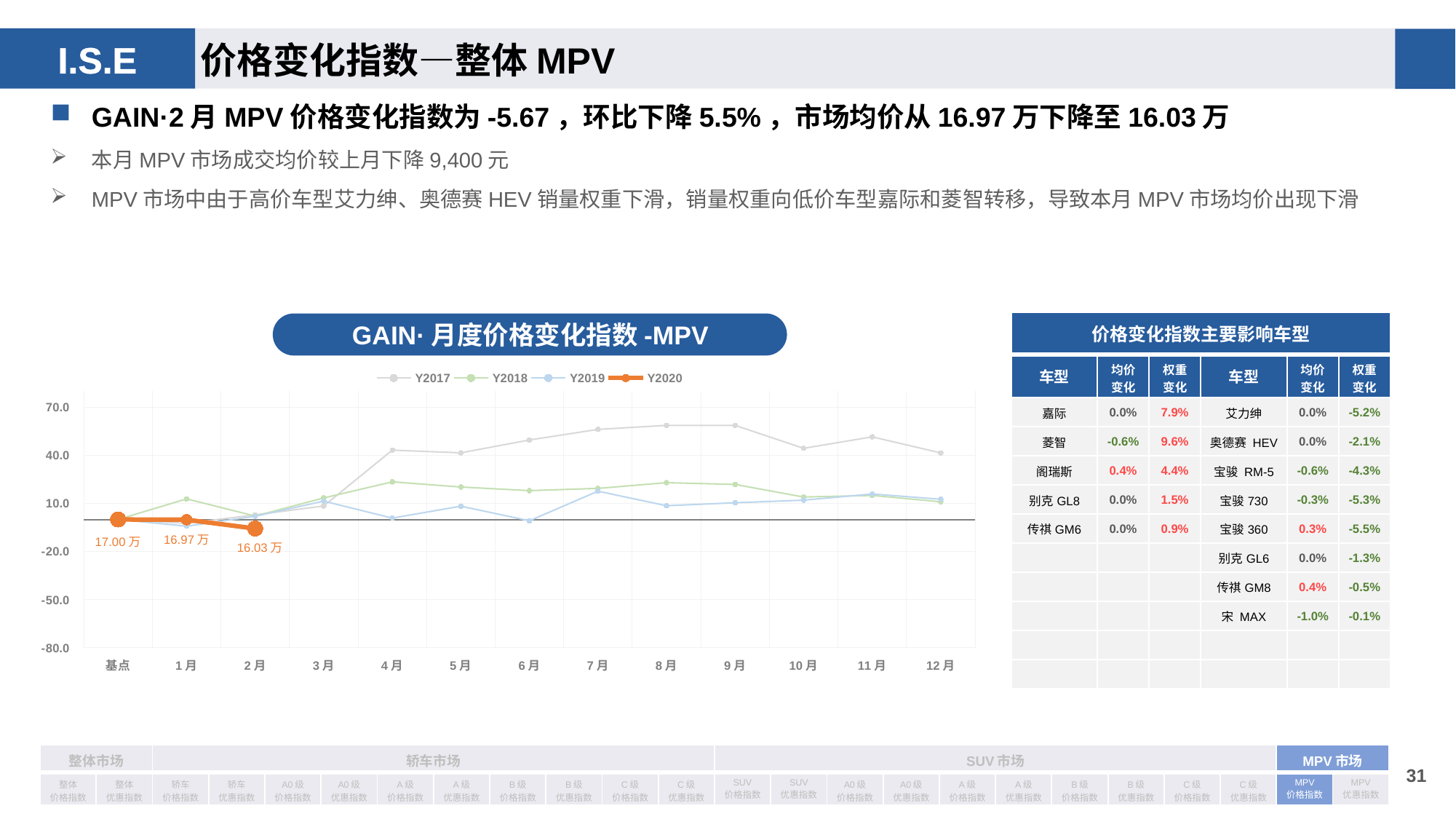

价格变化指数—整体MPV
GAIN·2月MPV价格变化指数为-5.67，环比下降5.5%，市场均价从16.97万下降至16.03万
本月MPV市场成交均价较上月下降9,400元
MPV市场中由于高价车型艾力绅、奥德赛HEV销量权重下滑，销量权重向低价车型嘉际和菱智转移，导致本月MPV市场均价出现下滑
| 价格变化指数主要影响车型 |  |  |  |  |  |
| --- | --- | --- | --- | --- | --- |
| 车型 | 均价 变化 | 权重 变化 | 车型 | 均价 变化 | 权重变化 |
| 嘉际 | 0.0% | 7.9% | 艾力绅 | 0.0% | -5.2% |
| 菱智 | -0.6% | 9.6% | 奥德赛 HEV | 0.0% | -2.1% |
| 阁瑞斯 | 0.4% | 4.4% | 宝骏 RM-5 | -0.6% | -4.3% |
| 别克GL8 | 0.0% | 1.5% | 宝骏730 | -0.3% | -5.3% |
| 传祺GM6 | 0.0% | 0.9% | 宝骏360 | 0.3% | -5.5% |
|  |  |  | 别克GL6 | 0.0% | -1.3% |
|  |  |  | 传祺GM8 | 0.4% | -0.5% |
|  |  |  | 宋 MAX | -1.0% | -0.1% |
|  |  |  |  |  |  |
|  |  |  |  |  |  |
GAIN·月度价格变化指数-MPV

### Chart

| Category | Y2017 | Y2018 | Y2019 | Y2020 |
|---|---|---|---|---|
| 基点 | 0.0 | 0.0 | 0.0 | 0.0 |
| 1月 | -2.47 | 12.84 | -4.17 | -0.13 |
| 2月 | 2.9 | 2.11 | 2.01 | -5.67 |
| 3月 | 8.41 | 13.43 | 11.44 | None |
| 4月 | 43.24 | 23.46 | 0.87 | None |
| 5月 | 41.54 | 20.24 | 8.27 | None |
| 6月 | 49.55 | 17.98 | -0.81 | None |
| 7月 | 56.17 | 19.37 | 17.63 | None |
| 8月 | 58.68 | 22.94 | 8.57 | None |
| 9月 | 58.68 | 21.85 | 10.43 | None |
| 10月 | 44.35 | 14.0 | 12.04 | None |
| 11月 | 51.51 | 14.98 | 15.89 | None |
| 12月 | 41.49 | 11.03 | 12.61 | None |
| 整体市场 |  | 轿车市场 |  |  |  |  |  |  |  |  |  | SUV市场 |  |  |  |  |  |  |  |  |  | MPV市场 |  |
| --- | --- | --- | --- | --- | --- | --- | --- | --- | --- | --- | --- | --- | --- | --- | --- | --- | --- | --- | --- | --- | --- | --- | --- |
| 整体 价格指数 | 整体 优惠指数 | 轿车 价格指数 | 轿车 优惠指数 | A0级 价格指数 | A0级 优惠指数 | A级 价格指数 | A级 优惠指数 | B级 价格指数 | B级 优惠指数 | C级 价格指数 | C级 优惠指数 | SUV 价格指数 | SUV 优惠指数 | A0级 价格指数 | A0级 优惠指数 | A级 价格指数 | A级 优惠指数 | B级 价格指数 | B级 优惠指数 | C级 价格指数 | C级 优惠指数 | MPV 价格指数 | MPV 优惠指数 |
31